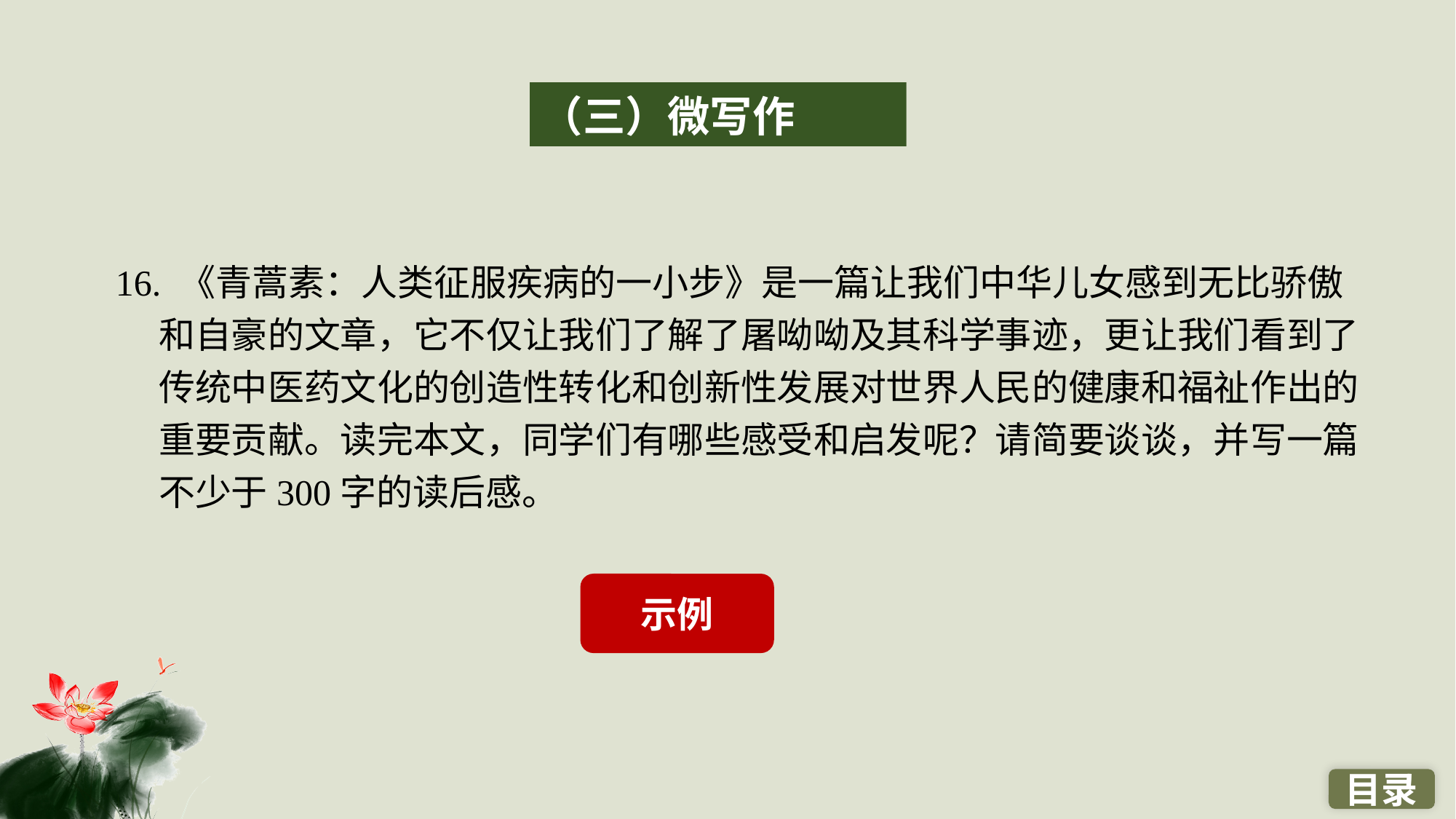

（三）微写作
16. 《青蒿素：人类征服疾病的一小步》是一篇让我们中华儿女感到无比骄傲和自豪的文章，它不仅让我们了解了屠呦呦及其科学事迹，更让我们看到了传统中医药文化的创造性转化和创新性发展对世界人民的健康和福祉作出的重要贡献。读完本文，同学们有哪些感受和启发呢？请简要谈谈，并写一篇不少于300字的读后感。
示例